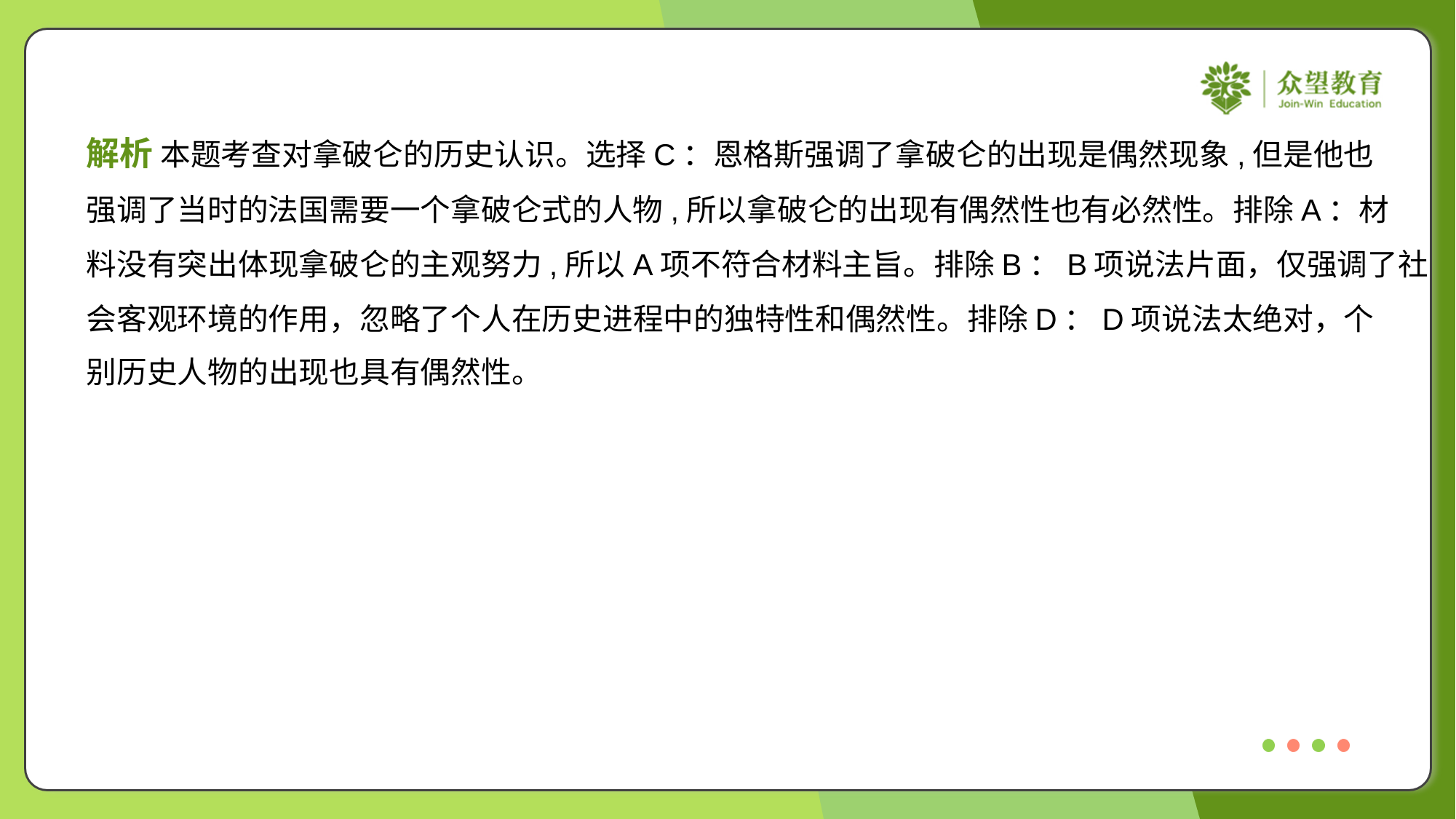

解析 本题考查对拿破仑的历史认识。选择C：恩格斯强调了拿破仑的出现是偶然现象,但是他也
强调了当时的法国需要一个拿破仑式的人物,所以拿破仑的出现有偶然性也有必然性。排除A：材
料没有突出体现拿破仑的主观努力,所以A项不符合材料主旨。排除B：B项说法片面，仅强调了社
会客观环境的作用，忽略了个人在历史进程中的独特性和偶然性。排除D：D项说法太绝对，个
别历史人物的出现也具有偶然性。